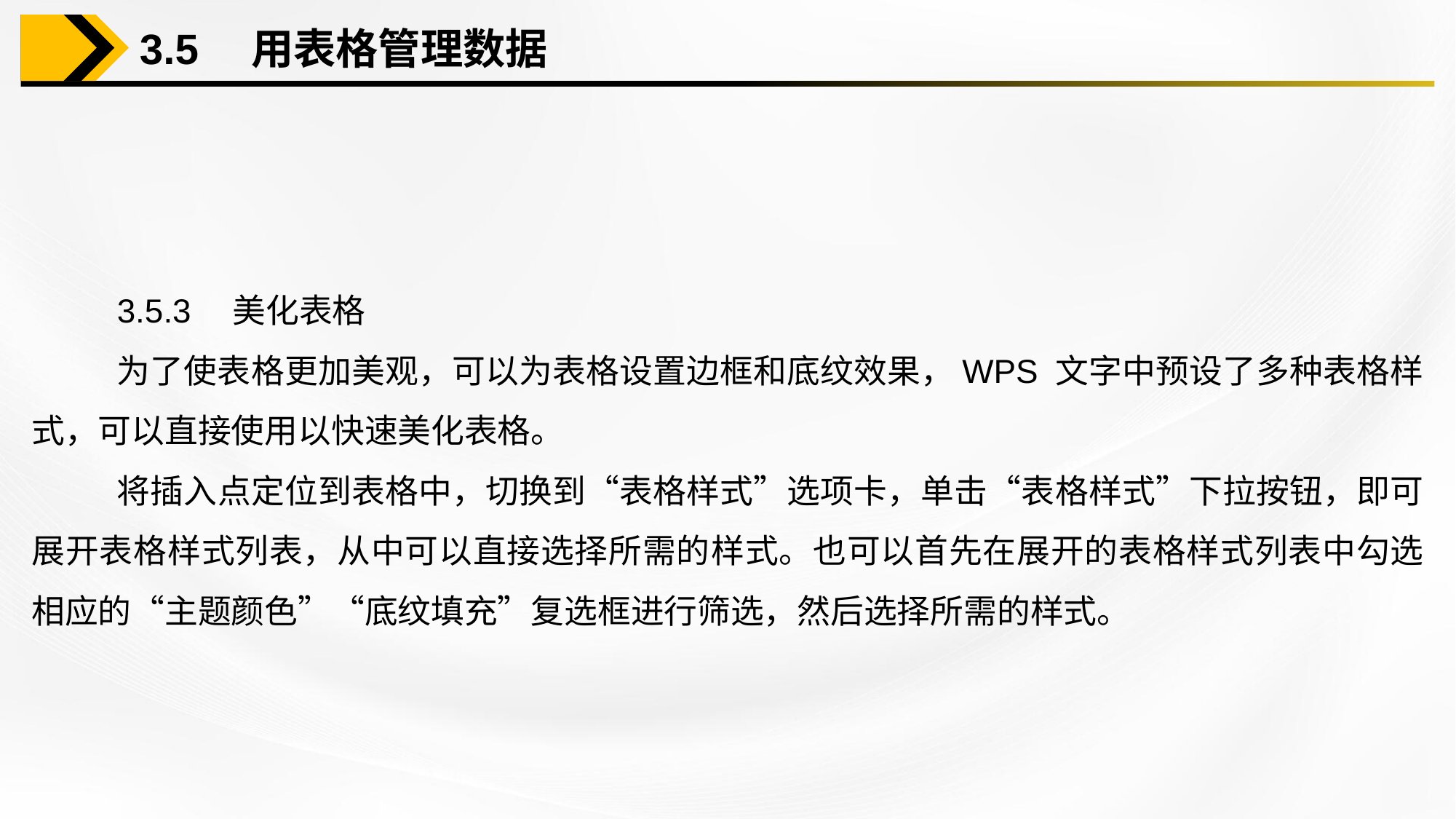

3.5　用表格管理数据
3.5.3　美化表格
为了使表格更加美观，可以为表格设置边框和底纹效果，WPS 文字中预设了多种表格样式，可以直接使用以快速美化表格。
将插入点定位到表格中，切换到“表格样式”选项卡，单击“表格样式”下拉按钮，即可展开表格样式列表，从中可以直接选择所需的样式。也可以首先在展开的表格样式列表中勾选相应的“主题颜色”“底纹填充”复选框进行筛选，然后选择所需的样式。